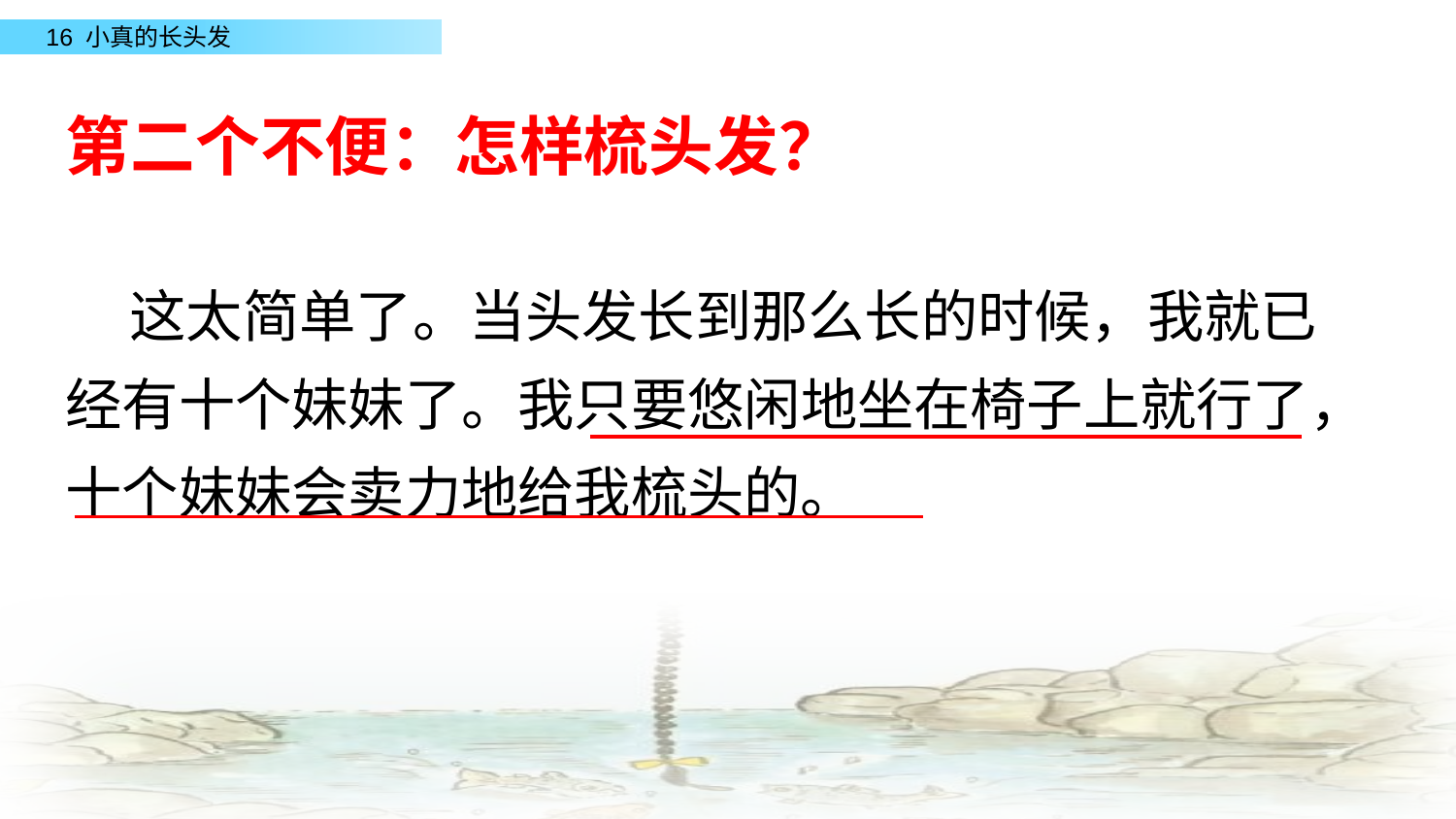

第二个不便：怎样梳头发？
    这太简单了。当头发长到那么长的时候，我就已经有十个妹妹了。我只要悠闲地坐在椅子上就行了，十个妹妹会卖力地给我梳头的。